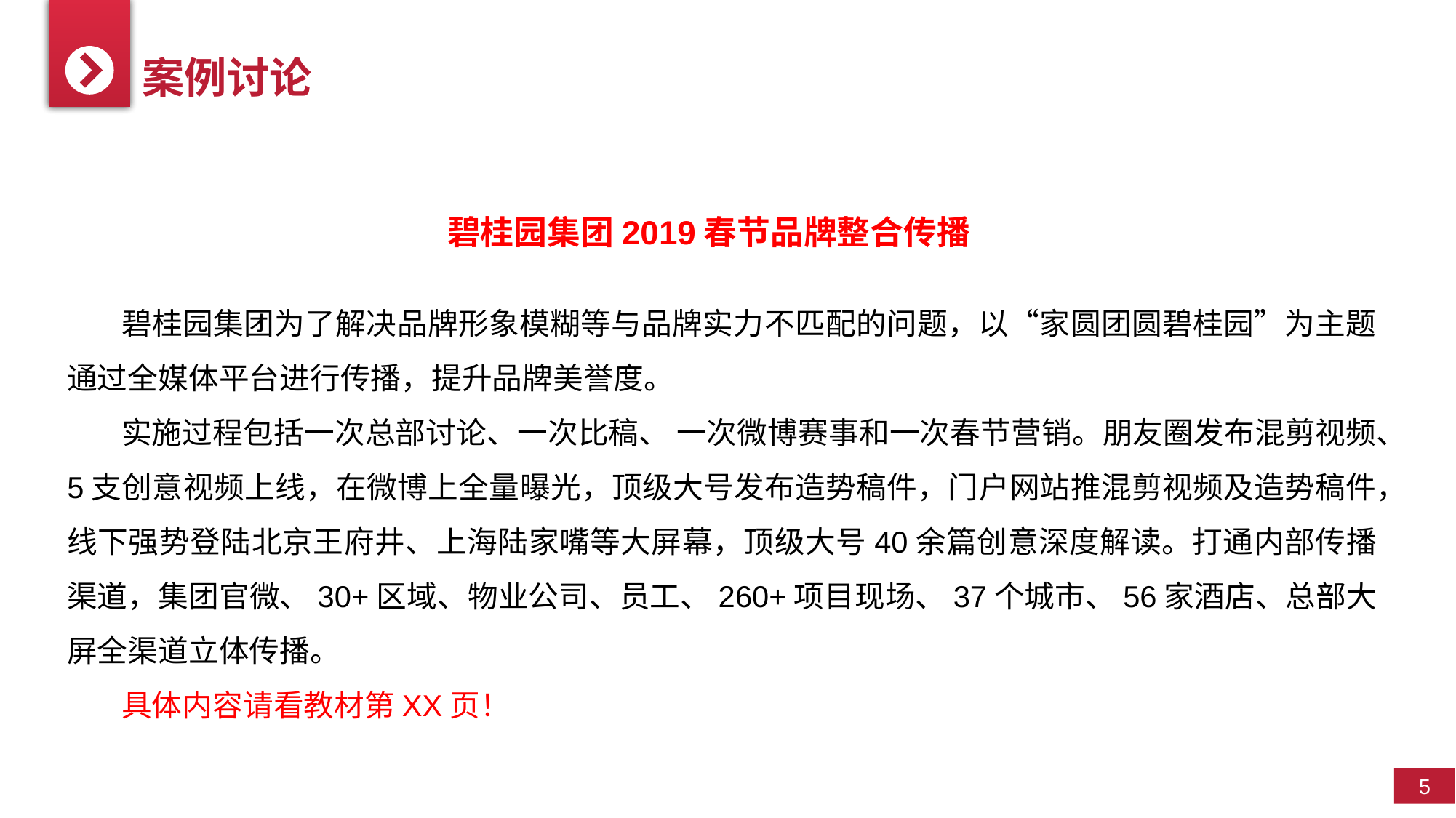

案例讨论

碧桂园集团2019春节品牌整合传播
碧桂园集团为了解决品牌形象模糊等与品牌实力不匹配的问题，以“家圆团圆碧桂园”为主题通过全媒体平台进行传播，提升品牌美誉度。
实施过程包括一次总部讨论、一次比稿、 一次微博赛事和一次春节营销。朋友圈发布混剪视频、5支创意视频上线，在微博上全量曝光，顶级大号发布造势稿件，门户网站推混剪视频及造势稿件，线下强势登陆北京王府井、上海陆家嘴等大屏幕，顶级大号40余篇创意深度解读。打通内部传播渠道，集团官微、30+区域、物业公司、员工、260+项目现场、37个城市、56家酒店、总部大屏全渠道立体传播。
具体内容请看教材第XX页！